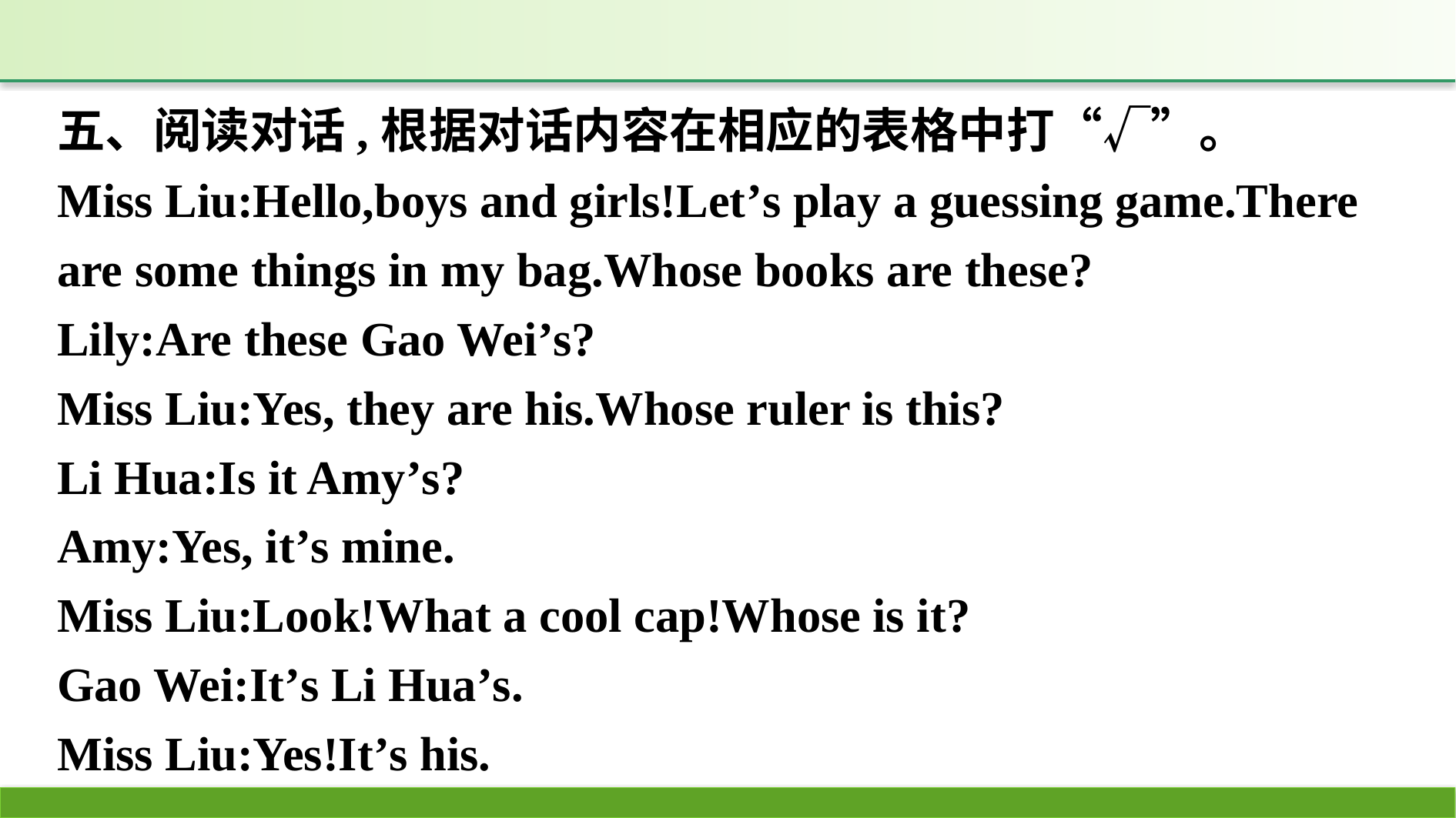

五、阅读对话,根据对话内容在相应的表格中打“√”。
Miss Liu:Hello,boys and girls!Let’s play a guessing game.There are some things in my bag.Whose books are these?
Lily:Are these Gao Wei’s?
Miss Liu:Yes, they are his.Whose ruler is this?
Li Hua:Is it Amy’s?
Amy:Yes, it’s mine.
Miss Liu:Look!What a cool cap!Whose is it?
Gao Wei:It’s Li Hua’s.
Miss Liu:Yes!It’s his.